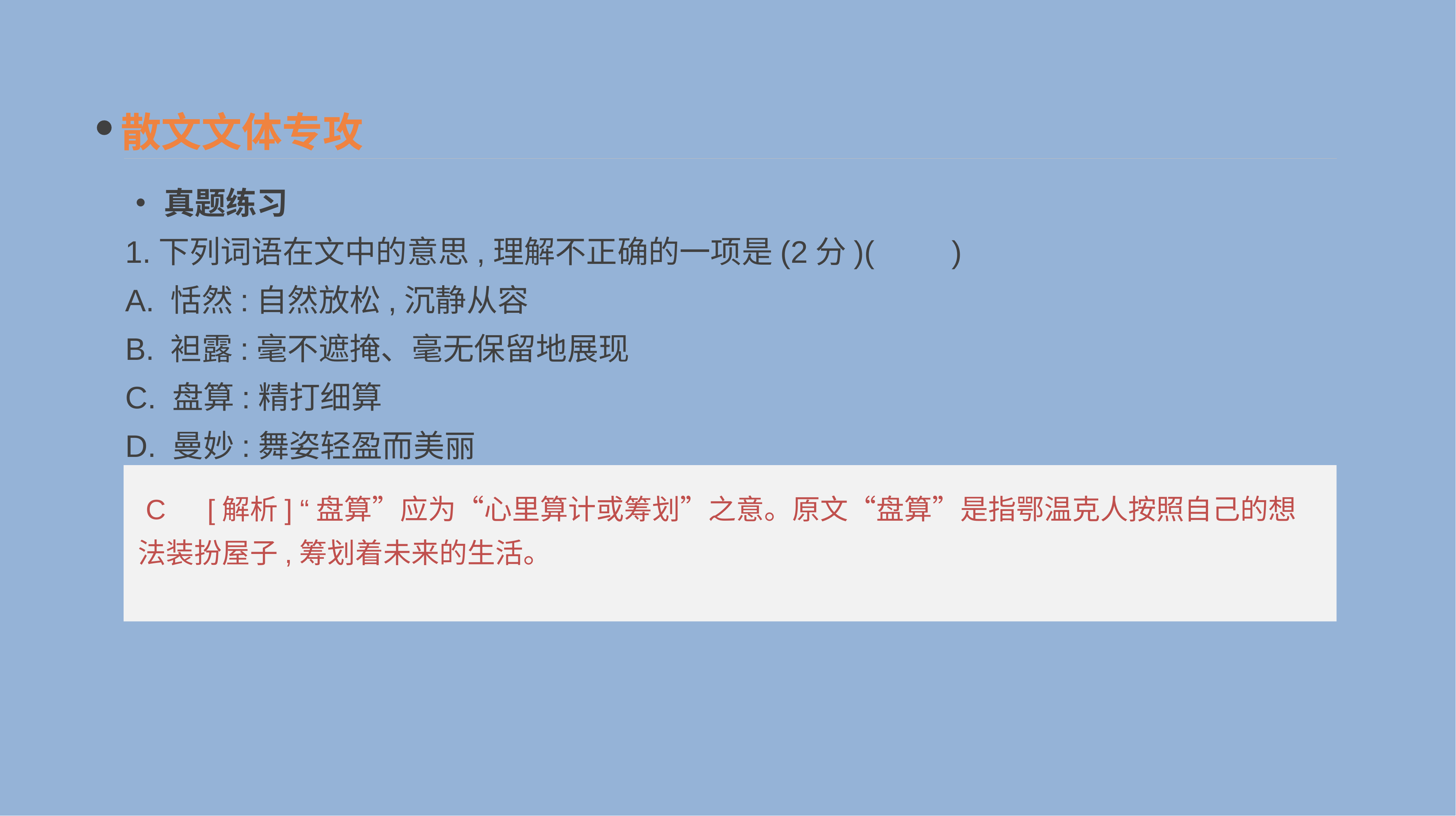

散文文体专攻

•真题练习
1.下列词语在文中的意思,理解不正确的一项是(2分)(　　)
A. 恬然:自然放松,沉静从容
B. 袒露:毫不遮掩、毫无保留地展现
C. 盘算:精打细算
D. 曼妙:舞姿轻盈而美丽

 C　[解析] “盘算”应为“心里算计或筹划”之意。原文“盘算”是指鄂温克人按照自己的想法装扮屋子,筹划着未来的生活。